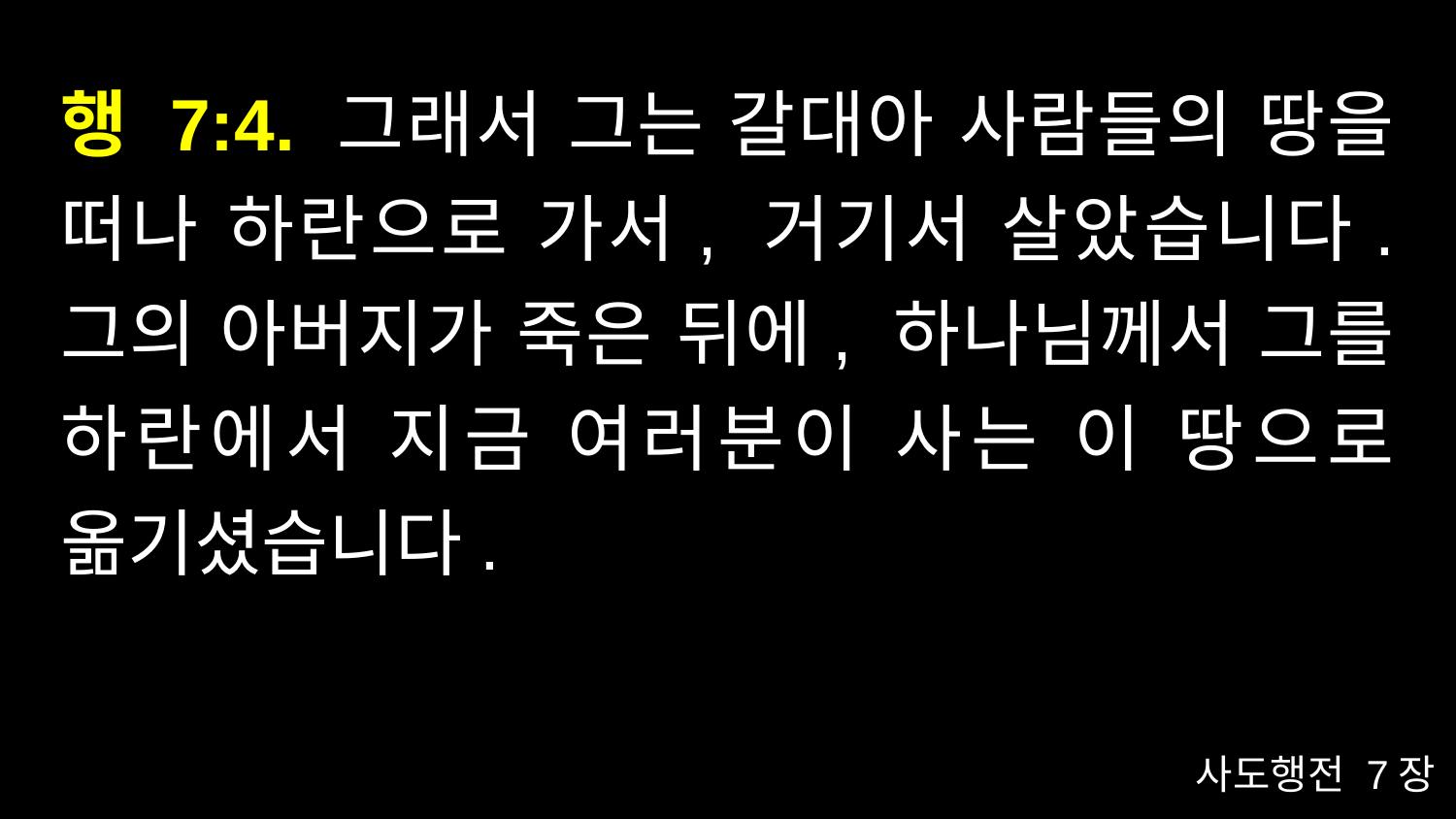

# 행 7:4. 그래서 그는 갈대아 사람들의 땅을 떠나 하란으로 가서, 거기서 살았습니다. 그의 아버지가 죽은 뒤에, 하나님께서 그를 하란에서 지금 여러분이 사는 이 땅으로 옮기셨습니다.
사도행전 7장